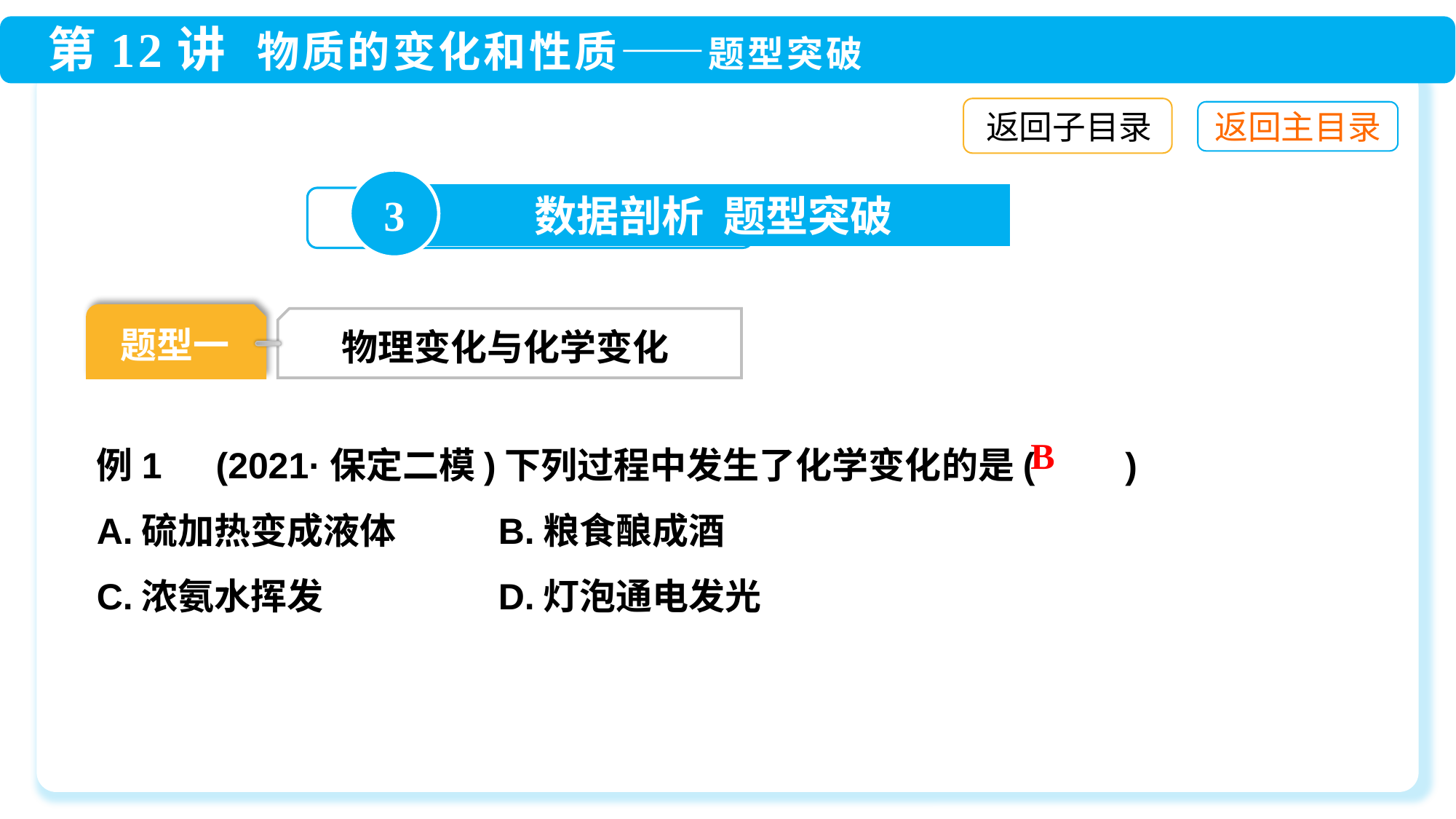

返回子目录

3
数据剖析  题型突破

题型一
物理变化与化学变化

例1　(2021·保定二模)下列过程中发生了化学变化的是(　　)
A.硫加热变成液体	        B.粮食酿成酒
C.浓氨水挥发	        D.灯泡通电发光
B